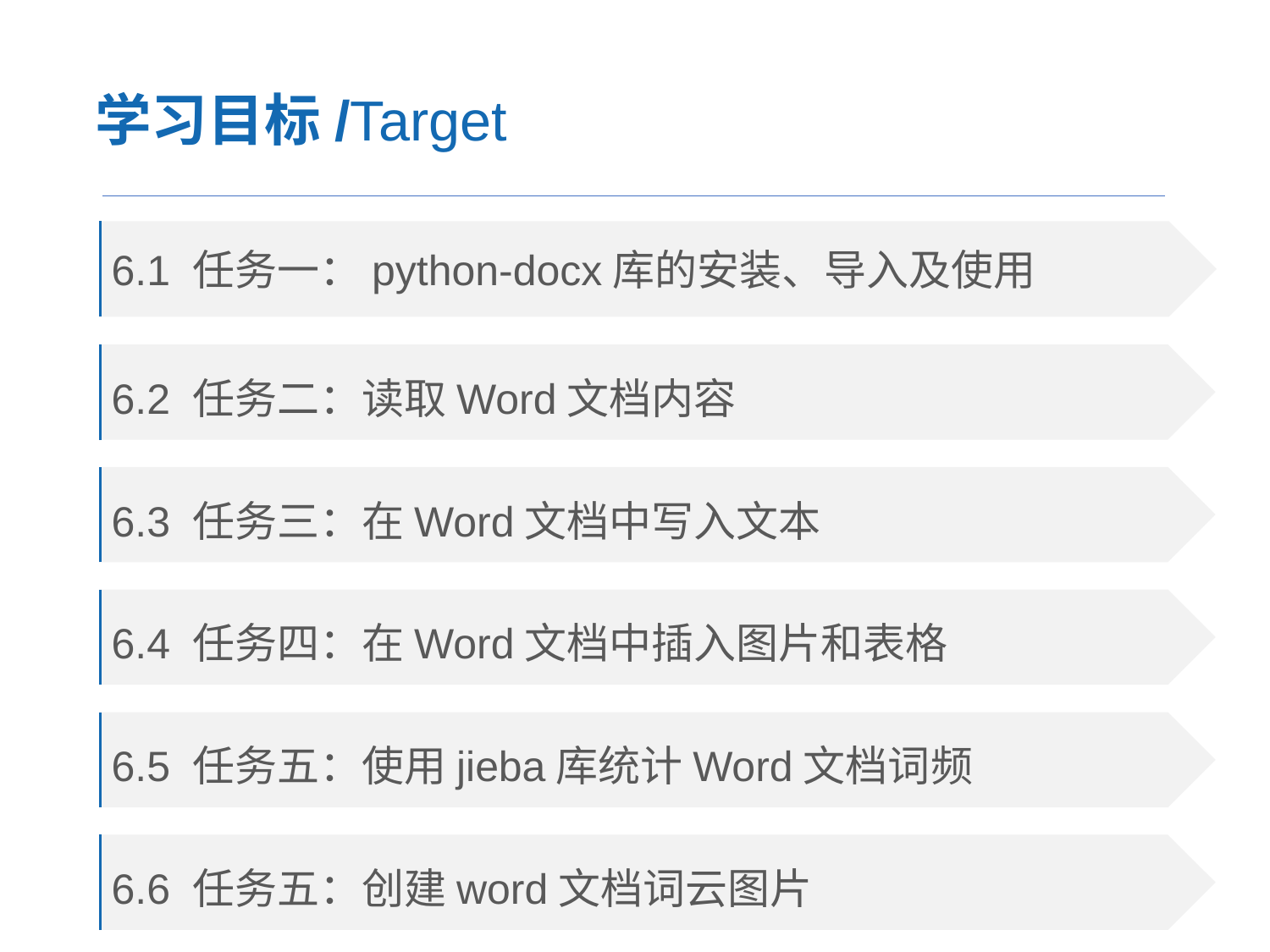

学习目标/Target
6.1 任务一：python-docx库的安装、导入及使用

6.2 任务二：读取Word文档内容

6.3 任务三：在Word文档中写入文本

6.4 任务四：在Word文档中插入图片和表格

6.5 任务五：使用jieba库统计Word文档词频

6.6 任务五：创建word文档词云图片